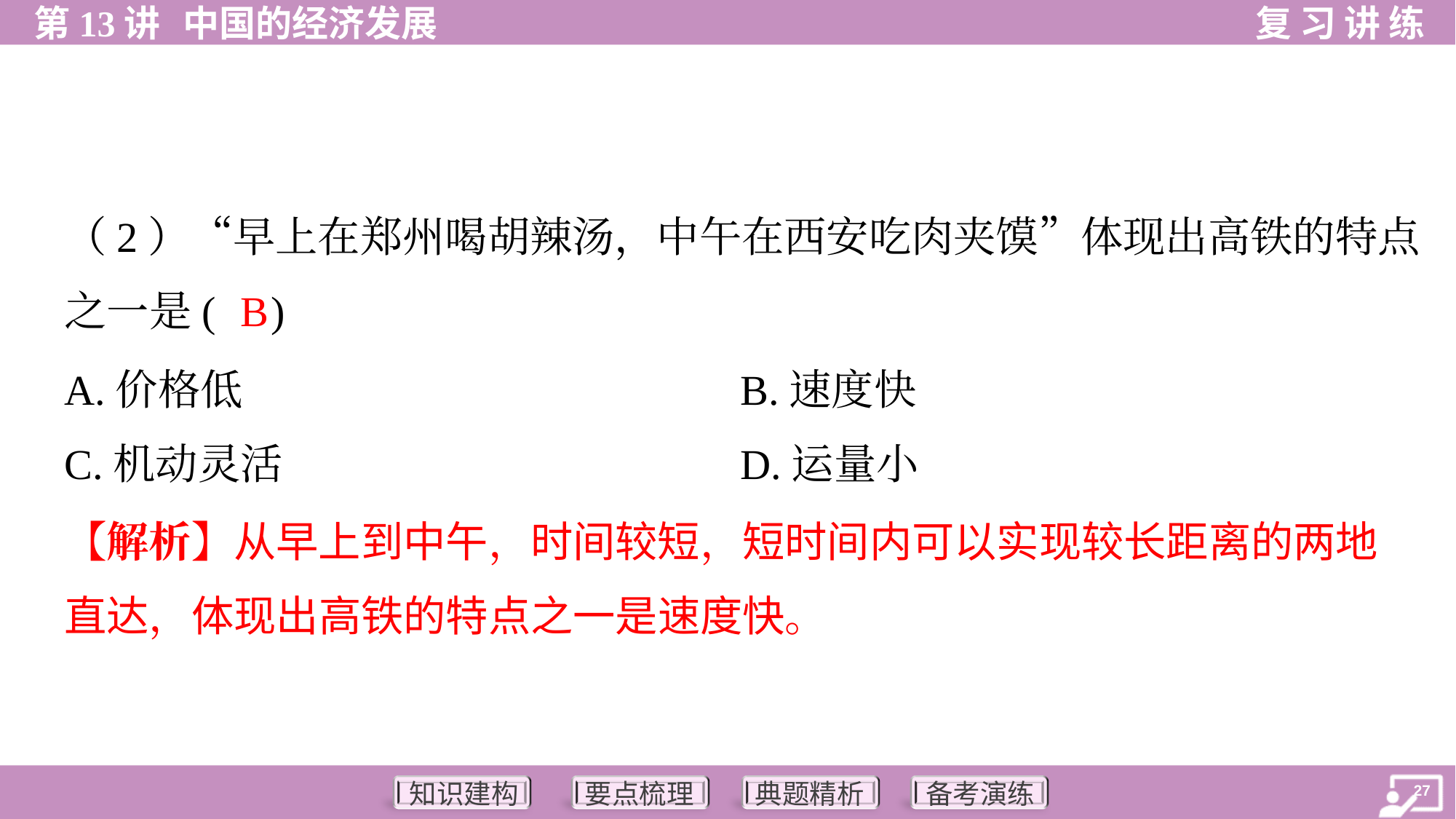

（2）“早上在郑州喝胡辣汤，中午在西安吃肉夹馍”体现出高铁的特点
之一是(     )
B
A.价格低	B.速度快
C.机动灵活	D.运量小
【解析】从早上到中午，时间较短，短时间内可以实现较长距离的两地
直达，体现出高铁的特点之一是速度快。